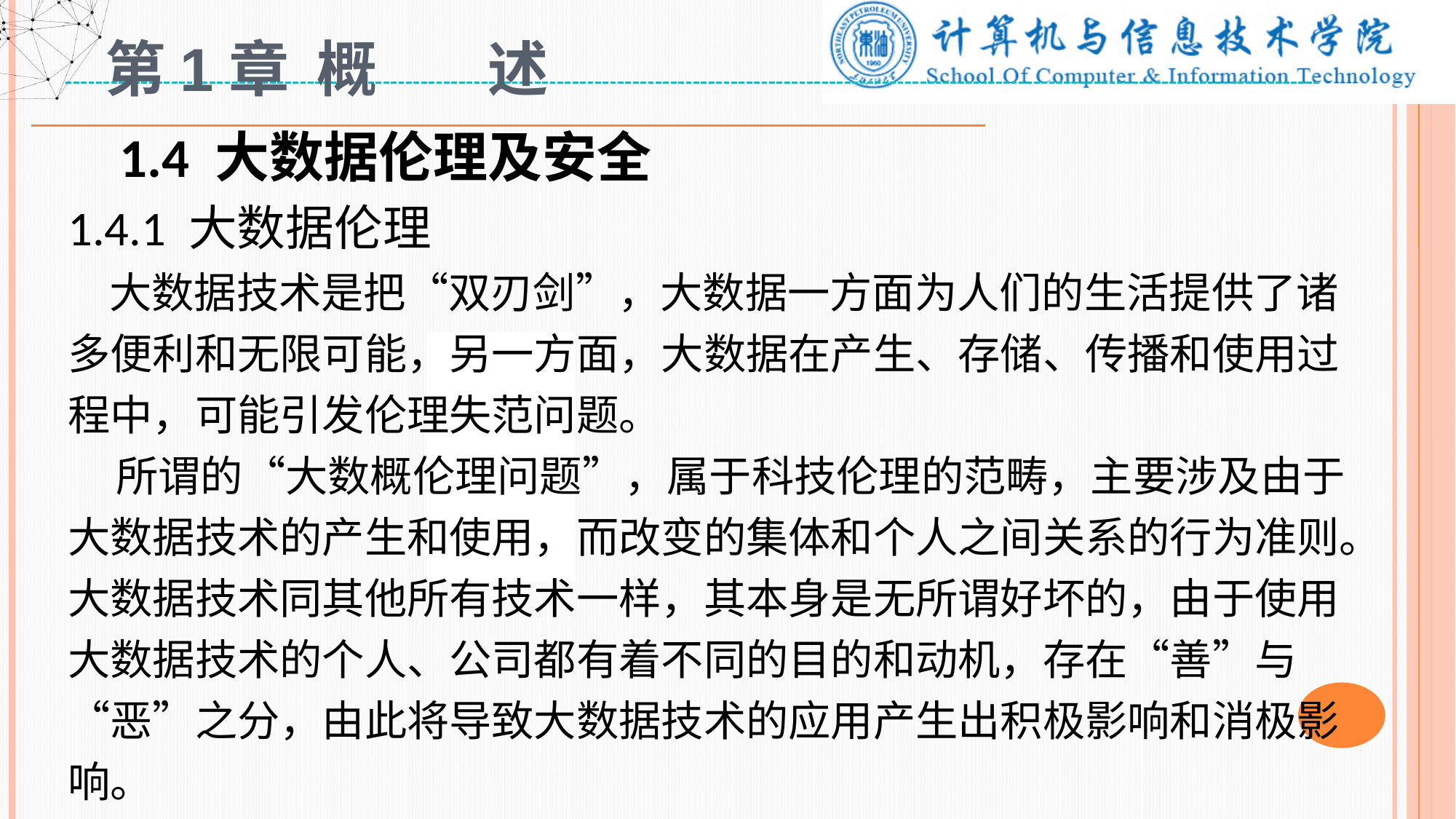

# 第1章  概        述
1.4 大数据伦理及安全
1.4.1 大数据伦理
    大数据技术是把“双刃剑”，大数据一方面为人们的生活提供了诸多便利和无限可能，另一方面，大数据在产生、存储、传播和使用过程中，可能引发伦理失范问题。
    所谓的“大数概伦理问题”，属于科技伦理的范畴，主要涉及由于大数据技术的产生和使用，而改变的集体和个人之间关系的行为准则。大数据技术同其他所有技术一样，其本身是无所谓好坏的，由于使用大数据技术的个人、公司都有着不同的目的和动机，存在“善”与“恶”之分，由此将导致大数据技术的应用产生出积极影响和消极影响。